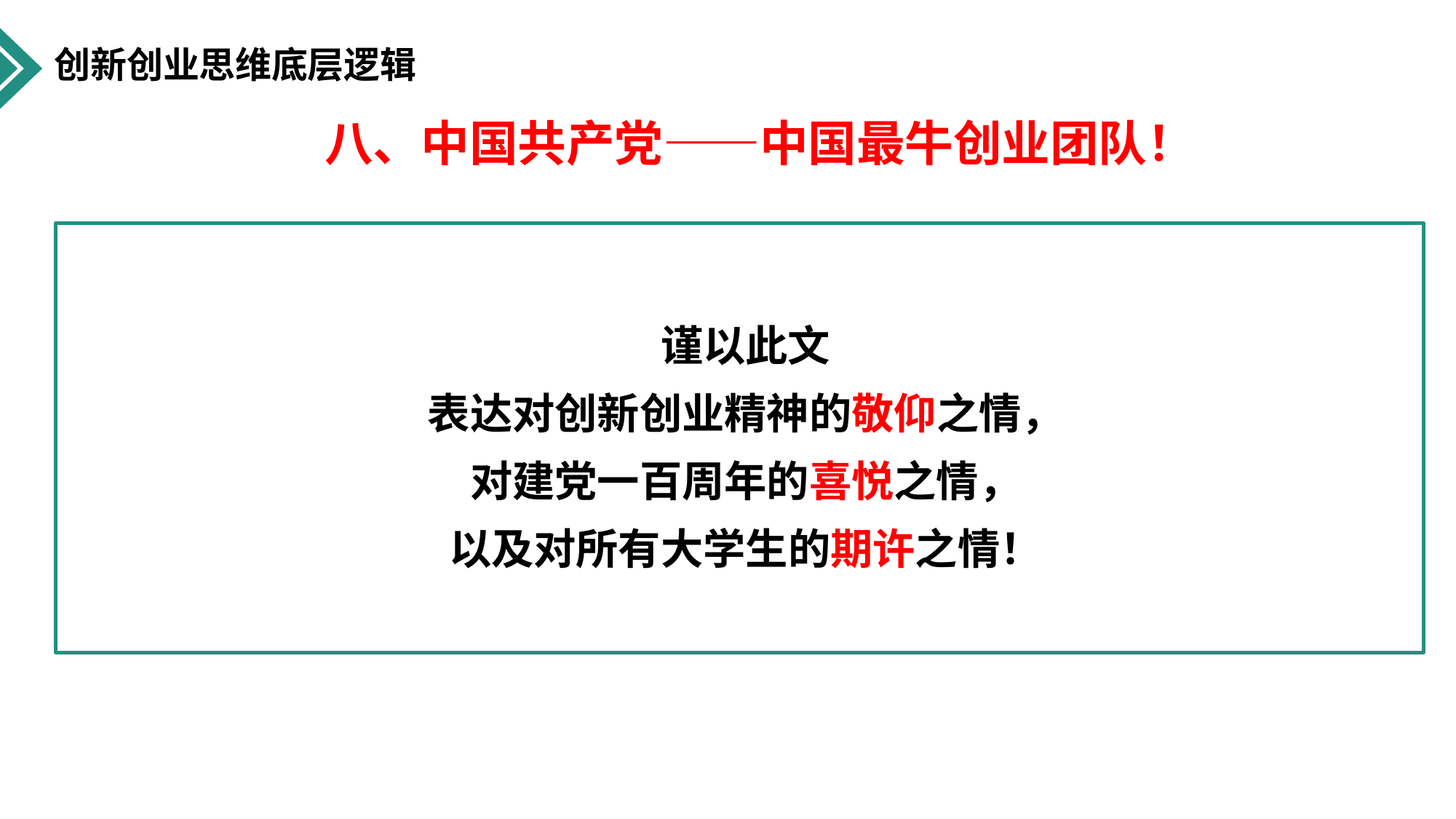

创新创业思维底层逻辑
八、中国共产党——中国最牛创业团队！
谨以此文
表达对创新创业精神的敬仰之情，
对建党一百周年的喜悦之情，
以及对所有大学生的期许之情！